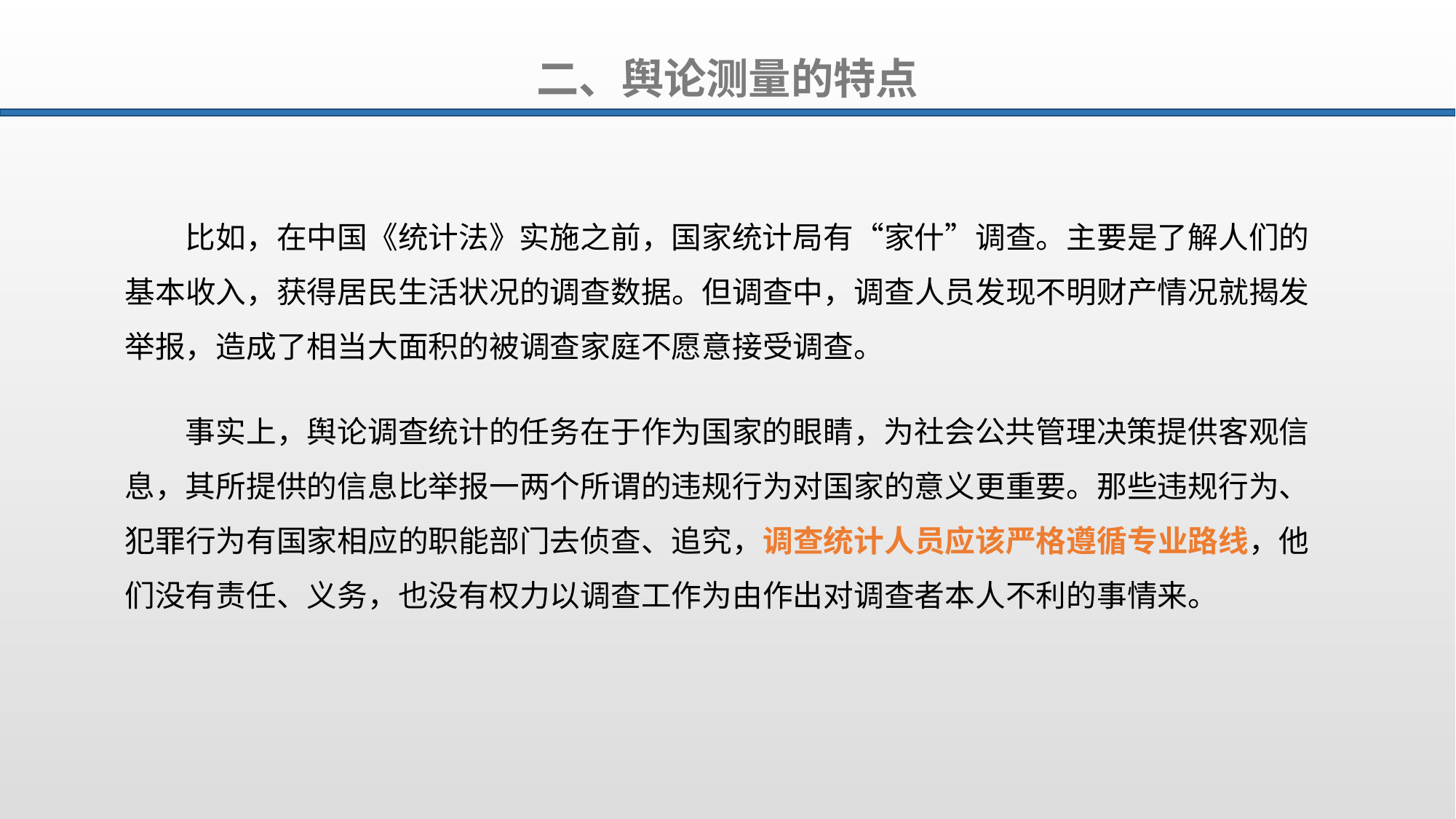

二、舆论测量的特点

比如，在中国《统计法》实施之前，国家统计局有“家什”调查。主要是了解人们的基本收入，获得居民生活状况的调查数据。但调查中，调查人员发现不明财产情况就揭发举报，造成了相当大面积的被调查家庭不愿意接受调查。
事实上，舆论调查统计的任务在于作为国家的眼睛，为社会公共管理决策提供客观信息，其所提供的信息比举报一两个所谓的违规行为对国家的意义更重要。那些违规行为、犯罪行为有国家相应的职能部门去侦查、追究，调查统计人员应该严格遵循专业路线，他们没有责任、义务，也没有权力以调查工作为由作出对调查者本人不利的事情来。